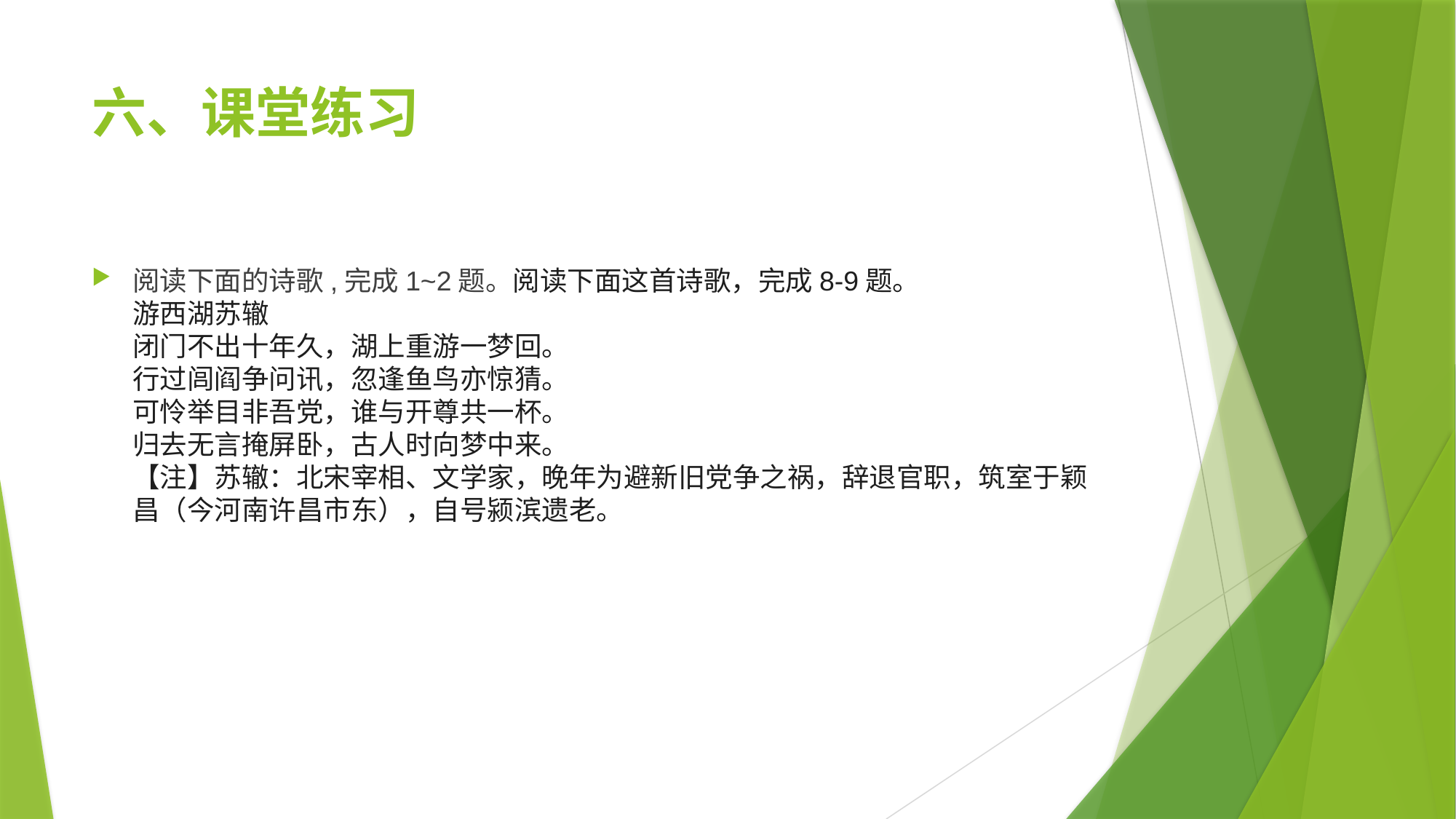

# 六、课堂练习
阅读下面的诗歌,完成1~2题。阅读下面这首诗歌，完成8-9题。
游西湖苏辙
闭门不出十年久，湖上重游一梦回。
行过闾阎争问讯，忽逢鱼鸟亦惊猜。
可怜举目非吾党，谁与开尊共一杯。
归去无言掩屏卧，古人时向梦中来。
【注】苏辙：北宋宰相、文学家，晚年为避新旧党争之祸，辞退官职，筑室于颖昌（今河南许昌市东），自号颍滨遗老。